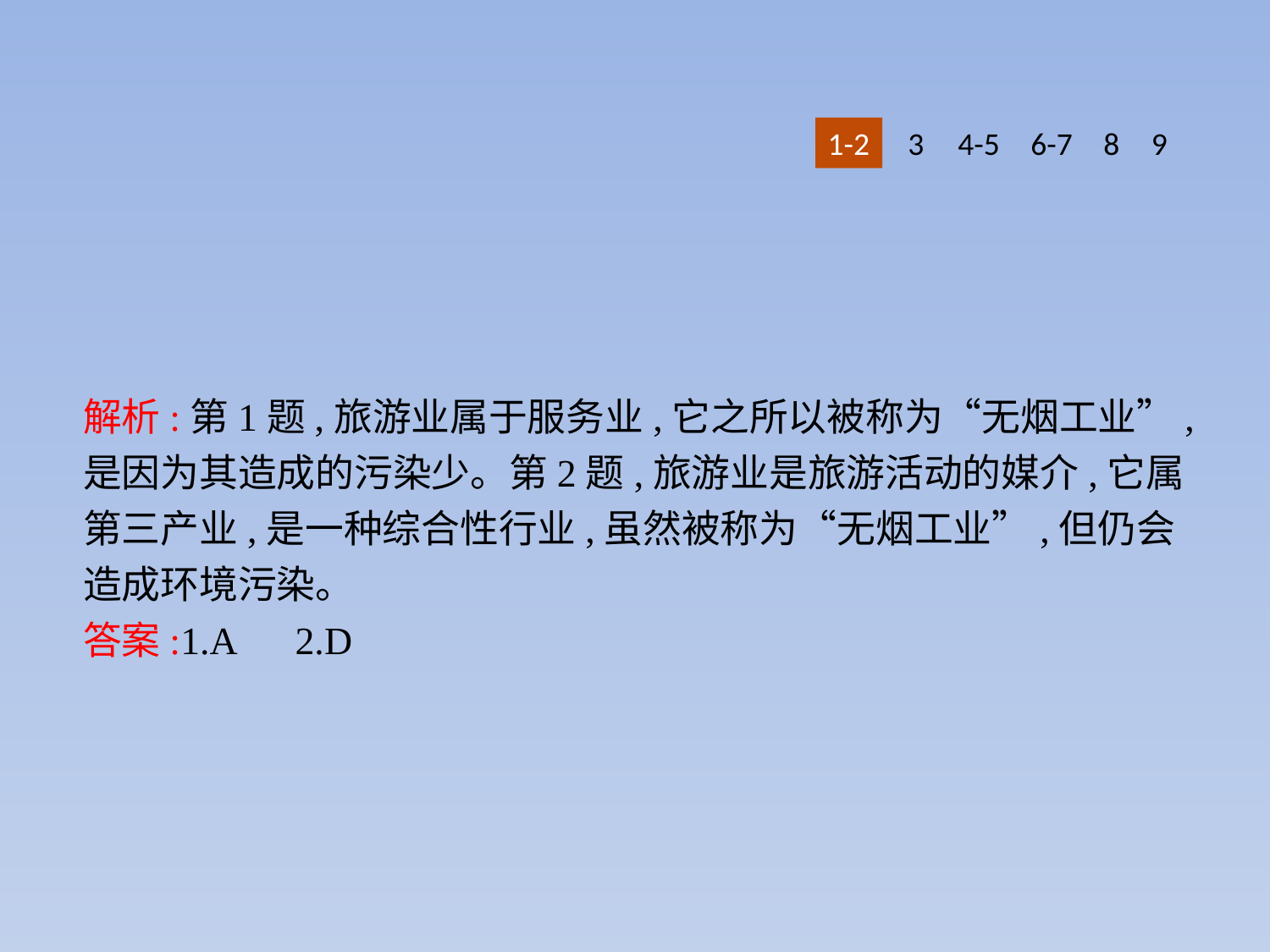

1-2
3
4-5
6-7
8
9
解析:第1题,旅游业属于服务业,它之所以被称为“无烟工业”,是因为其造成的污染少。第2题,旅游业是旅游活动的媒介,它属第三产业,是一种综合性行业,虽然被称为“无烟工业”,但仍会造成环境污染。
答案:1.A　2.D